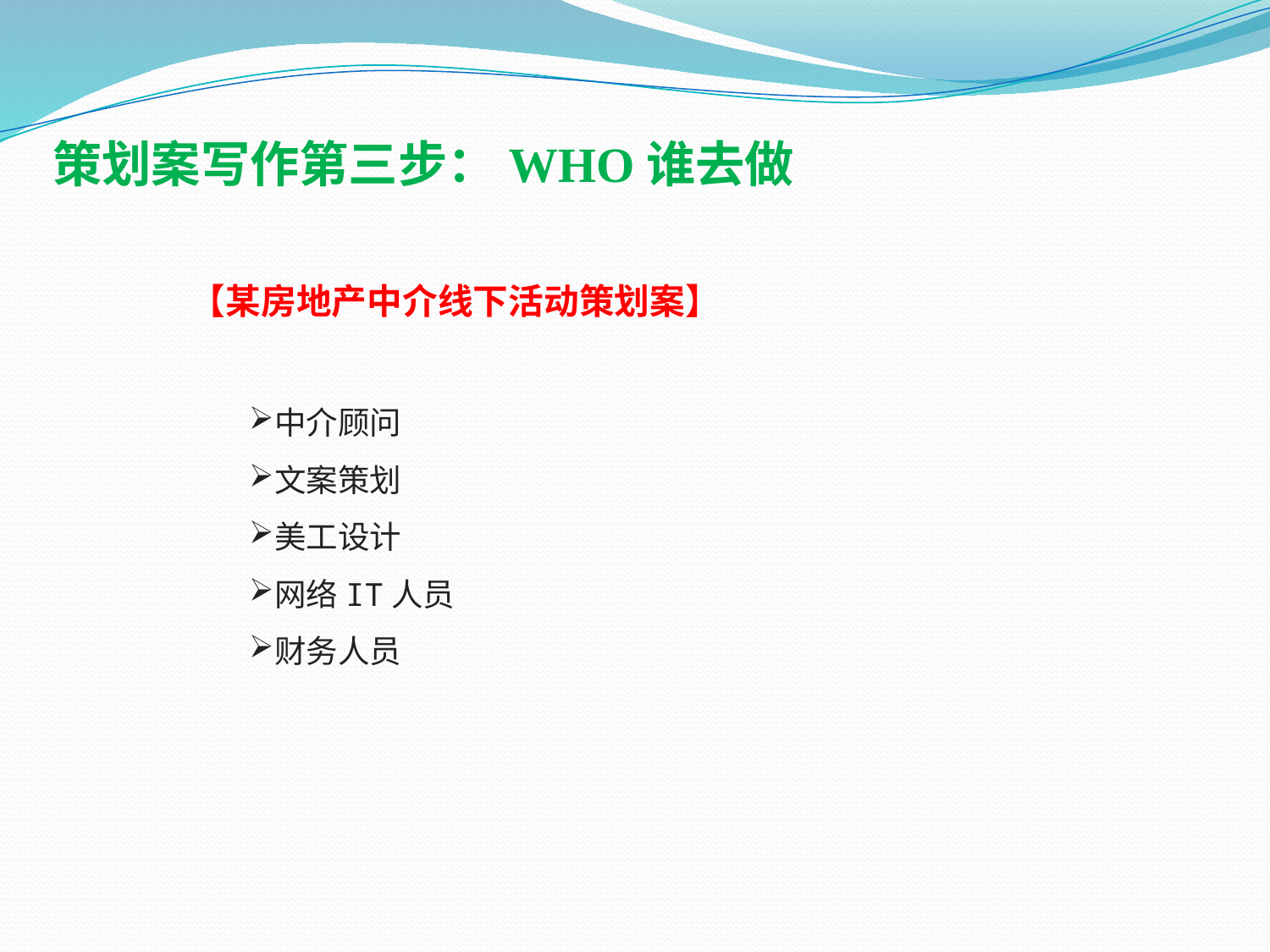

策划案写作第三步：WHO谁去做
【某房地产中介线下活动策划案】
中介顾问
文案策划
美工设计
网络IT人员
财务人员